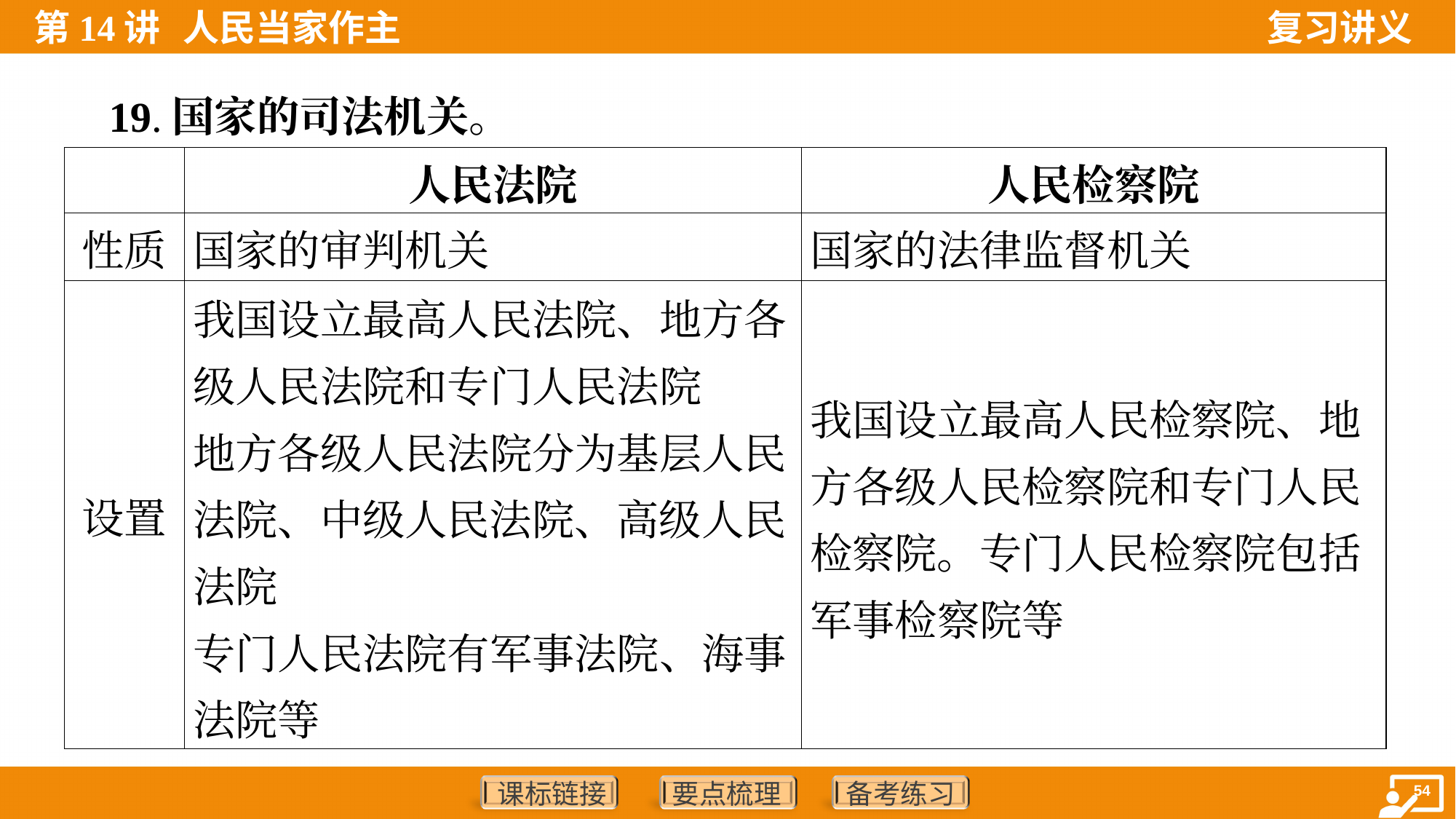

19.国家的司法机关。
|  | 人民法院 | 人民检察院 |
| --- | --- | --- |
| 性质 | 国家的审判机关 | 国家的法律监督机关 |
| 设置 | 我国设立最高人民法院、地方各级人民法院和专门人民法院 地方各级人民法院分为基层人民法院、中级人民法院、高级人民法院 专门人民法院有军事法院、海事法院等 | 我国设立最高人民检察院、地方各级人民检察院和专门人民检察院。专门人民检察院包括军事检察院等 |